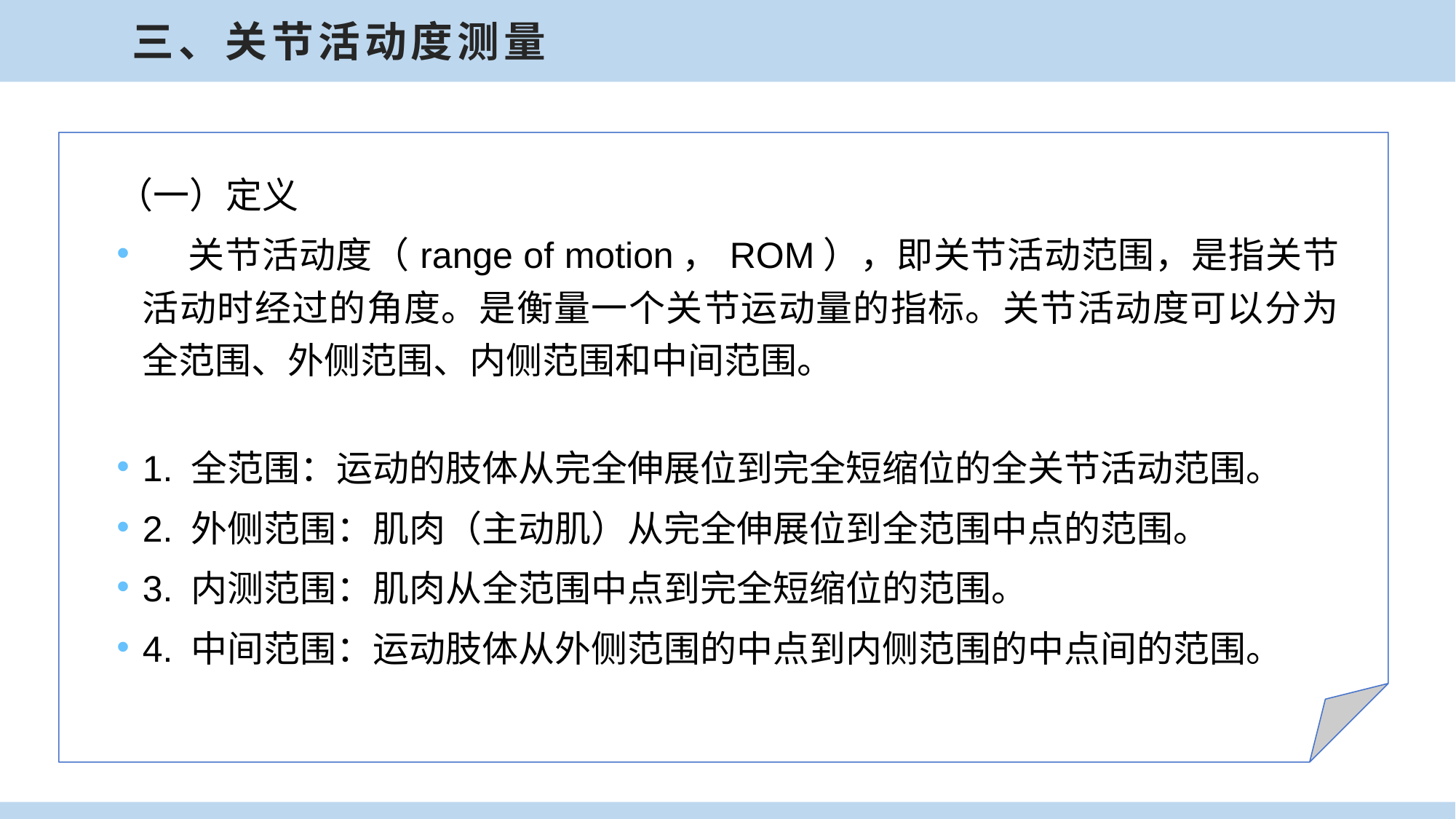

三、关节活动度测量

（一）定义
    关节活动度（range of motion，ROM），即关节活动范围，是指关节活动时经过的角度。是衡量一个关节运动量的指标。关节活动度可以分为全范围、外侧范围、内侧范围和中间范围。

1. 全范围：运动的肢体从完全伸展位到完全短缩位的全关节活动范围。
2. 外侧范围：肌肉（主动肌）从完全伸展位到全范围中点的范围。
3. 内测范围：肌肉从全范围中点到完全短缩位的范围。
4. 中间范围：运动肢体从外侧范围的中点到内侧范围的中点间的范围。